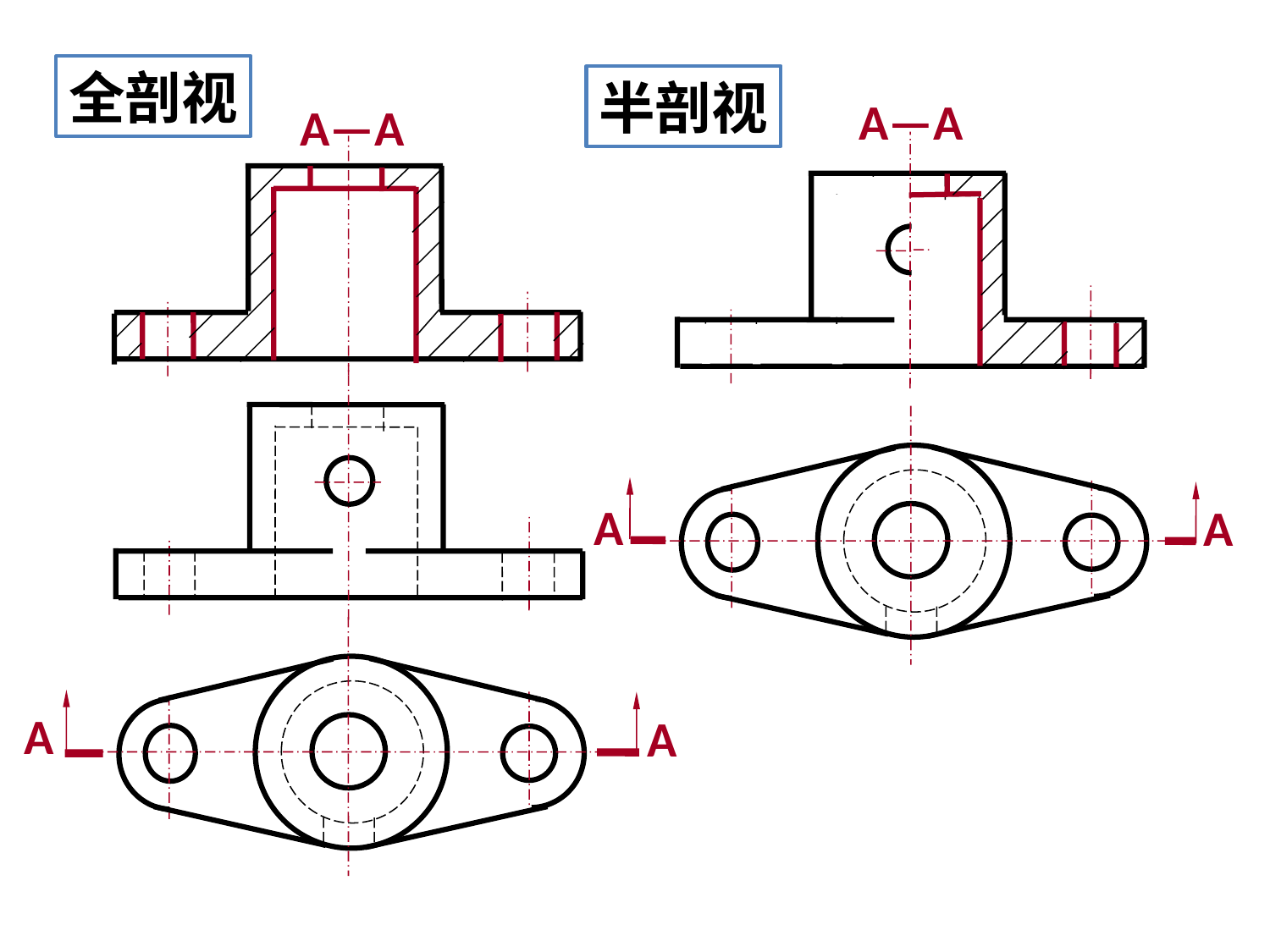

全剖视
半剖视
A—A
A—A

A
A

A
A